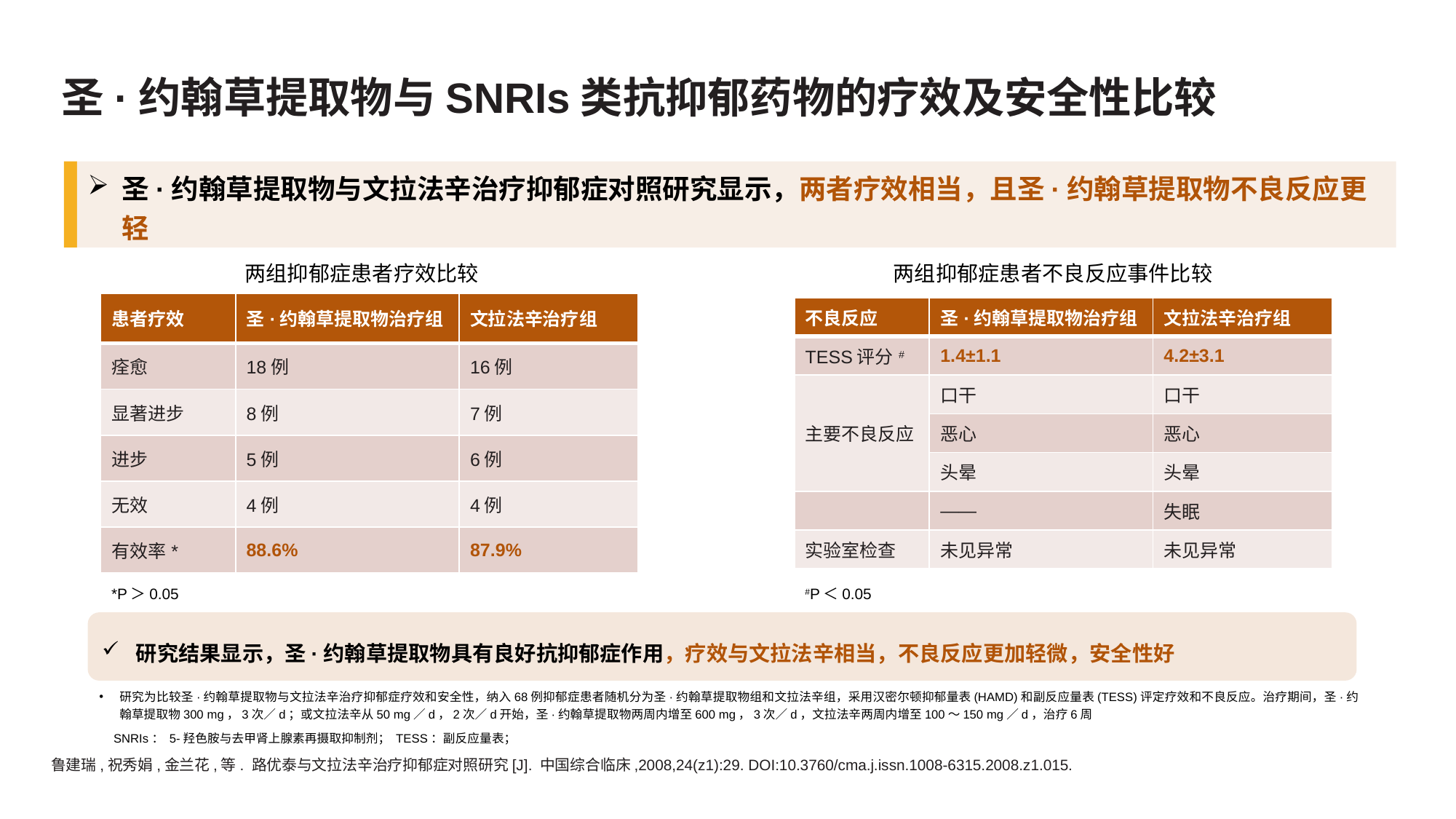

# 圣·约翰草提取物与SNRIs类抗抑郁药物的疗效及安全性比较

圣·约翰草提取物与文拉法辛治疗抑郁症对照研究显示，两者疗效相当，且圣·约翰草提取物不良反应更轻
两组抑郁症患者疗效比较
两组抑郁症患者不良反应事件比较
| 患者疗效 | 圣·约翰草提取物治疗组 | 文拉法辛治疗组 |
| --- | --- | --- |
| 痊愈 | 18例 | 16例 |
| 显著进步 | 8例 | 7例 |
| 进步 | 5例 | 6例 |
| 无效 | 4例 | 4例 |
| 有效率\* | 88.6% | 87.9% |
| 不良反应 | 圣·约翰草提取物治疗组 | 文拉法辛治疗组 |
| --- | --- | --- |
| TESS评分# | 1.4±1.1 | 4.2±3.1 |
| 主要不良反应 | 口干 | 口干 |
|  | 恶心 | 恶心 |
|  | 头晕 | 头晕 |
|  | —— | 失眠 |
| 实验室检查 | 未见异常 | 未见异常 |
*P＞0.05
#P＜0.05
研究结果显示，圣·约翰草提取物具有良好抗抑郁症作用，疗效与文拉法辛相当，不良反应更加轻微，安全性好
研究为比较圣·约翰草提取物与文拉法辛治疗抑郁症疗效和安全性，纳入68例抑郁症患者随机分为圣·约翰草提取物组和文拉法辛组，采用汉密尔顿抑郁量表(HAMD)和副反应量表(TESS)评定疗效和不良反应。治疗期间，圣·约翰草提取物300 mg，3次／d；或文拉法辛从50 mg／d，2次／d开始，圣·约翰草提取物两周内增至600 mg，3次／d，文拉法辛两周内增至100～150 mg／d，治疗6周
SNRIs： 5-羟色胺与去甲肾上腺素再摄取抑制剂； TESS：副反应量表；
鲁建瑞,祝秀娟,金兰花,等. 路优泰与文拉法辛治疗抑郁症对照研究[J]. 中国综合临床,2008,24(z1):29. DOI:10.3760/cma.j.issn.1008-6315.2008.z1.015.